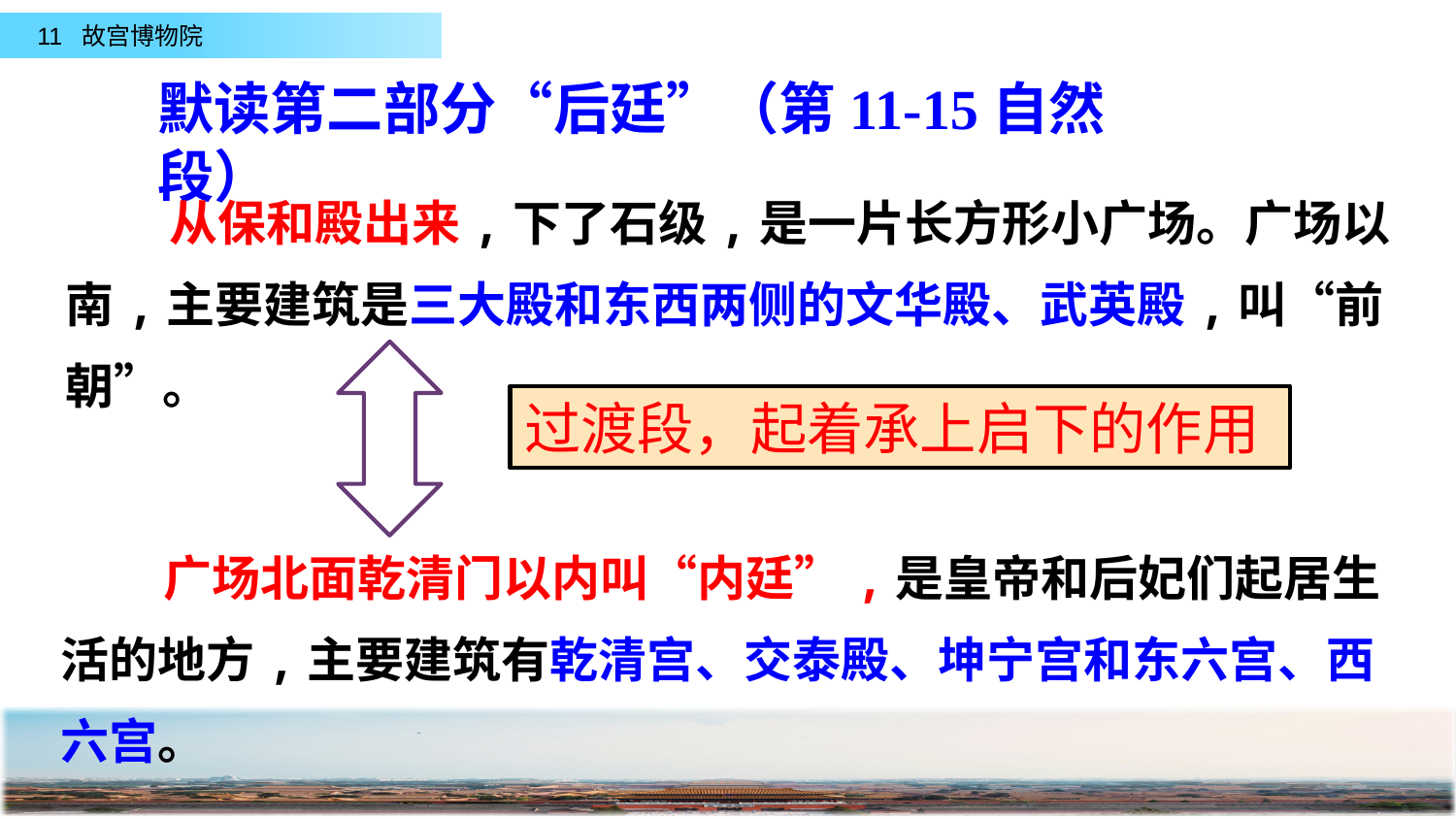

默读第二部分“后廷”（第11-15自然段）
从保和殿出来,下了石级,是一片长方形小广场。广场以南,主要建筑是三大殿和东西两侧的文华殿、武英殿,叫“前朝”。

过渡段，起着承上启下的作用
广场北面乾清门以内叫“内廷”,是皇帝和后妃们起居生活的地方,主要建筑有乾清宫、交泰殿、坤宁宫和东六宫、西六宫。